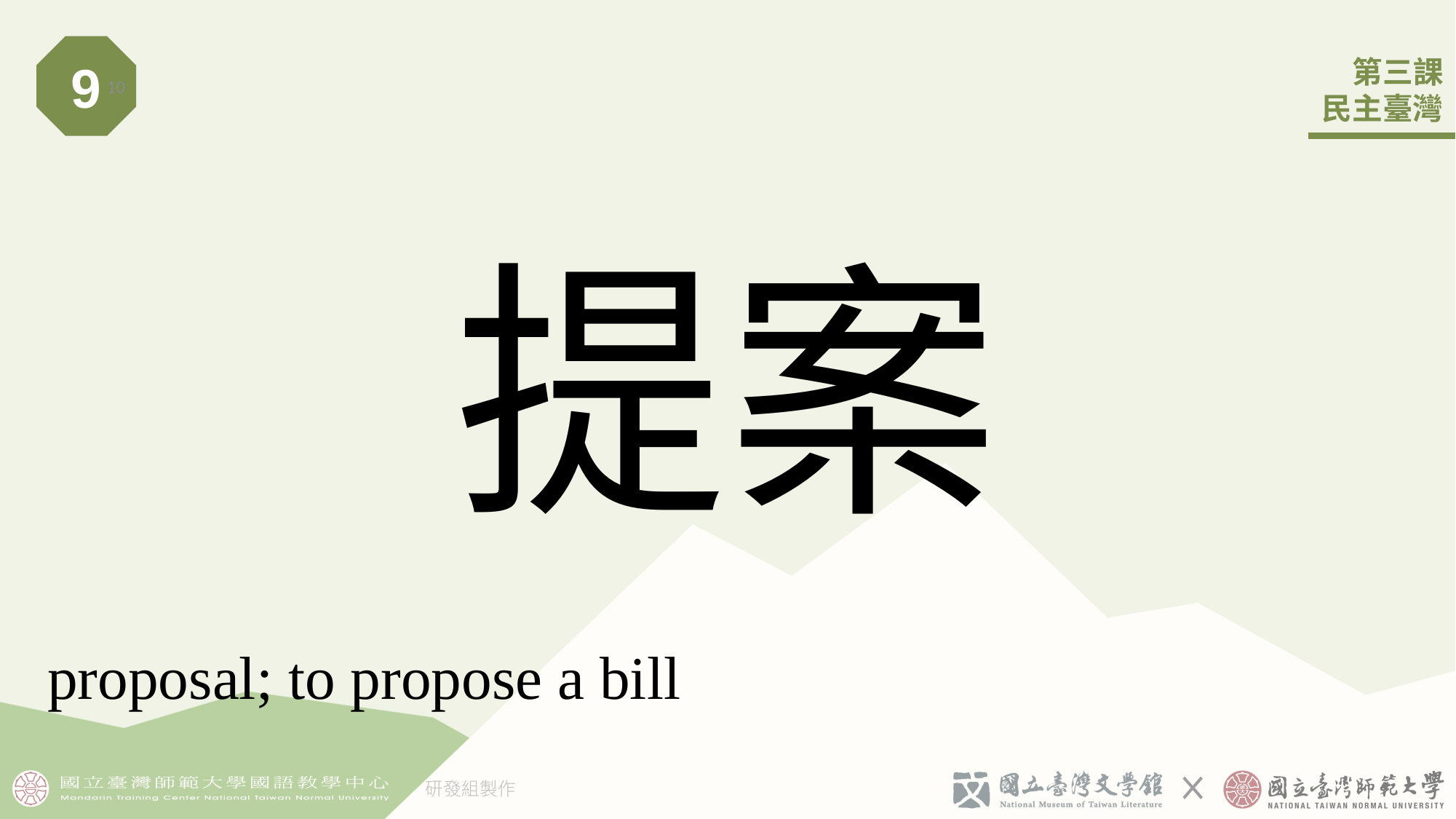

9
10
# 提案
proposal; to propose a bill